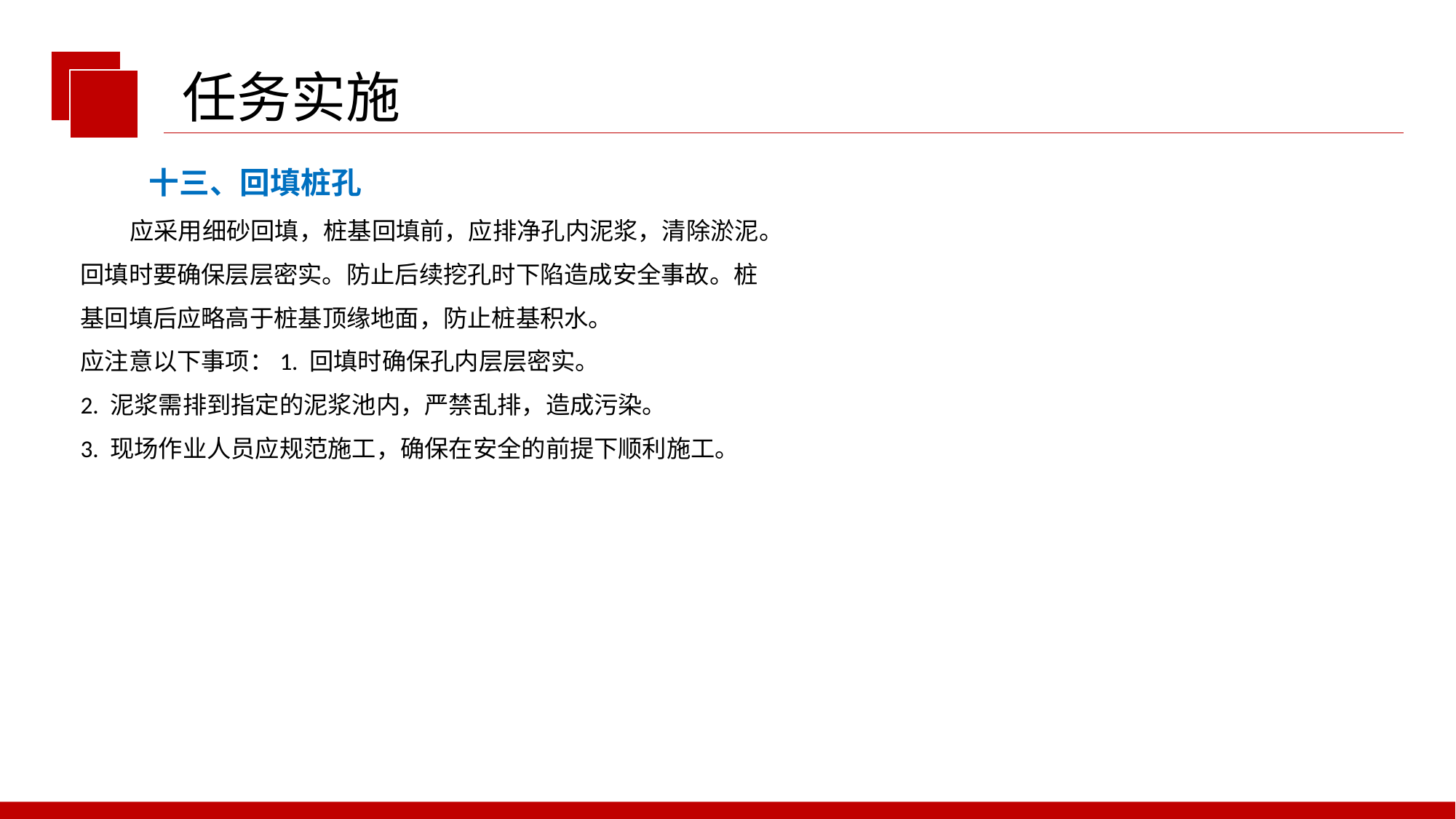

任务实施
十三、回填桩孔
        应采用细砂回填，桩基回填前，应排净孔内泥浆，清除淤泥。
回填时要确保层层密实。防止后续挖孔时下陷造成安全事故。桩
基回填后应略高于桩基顶缘地面，防止桩基积水。
应注意以下事项：1. 回填时确保孔内层层密实。
2. 泥浆需排到指定的泥浆池内，严禁乱排，造成污染。
3. 现场作业人员应规范施工，确保在安全的前提下顺利施工。